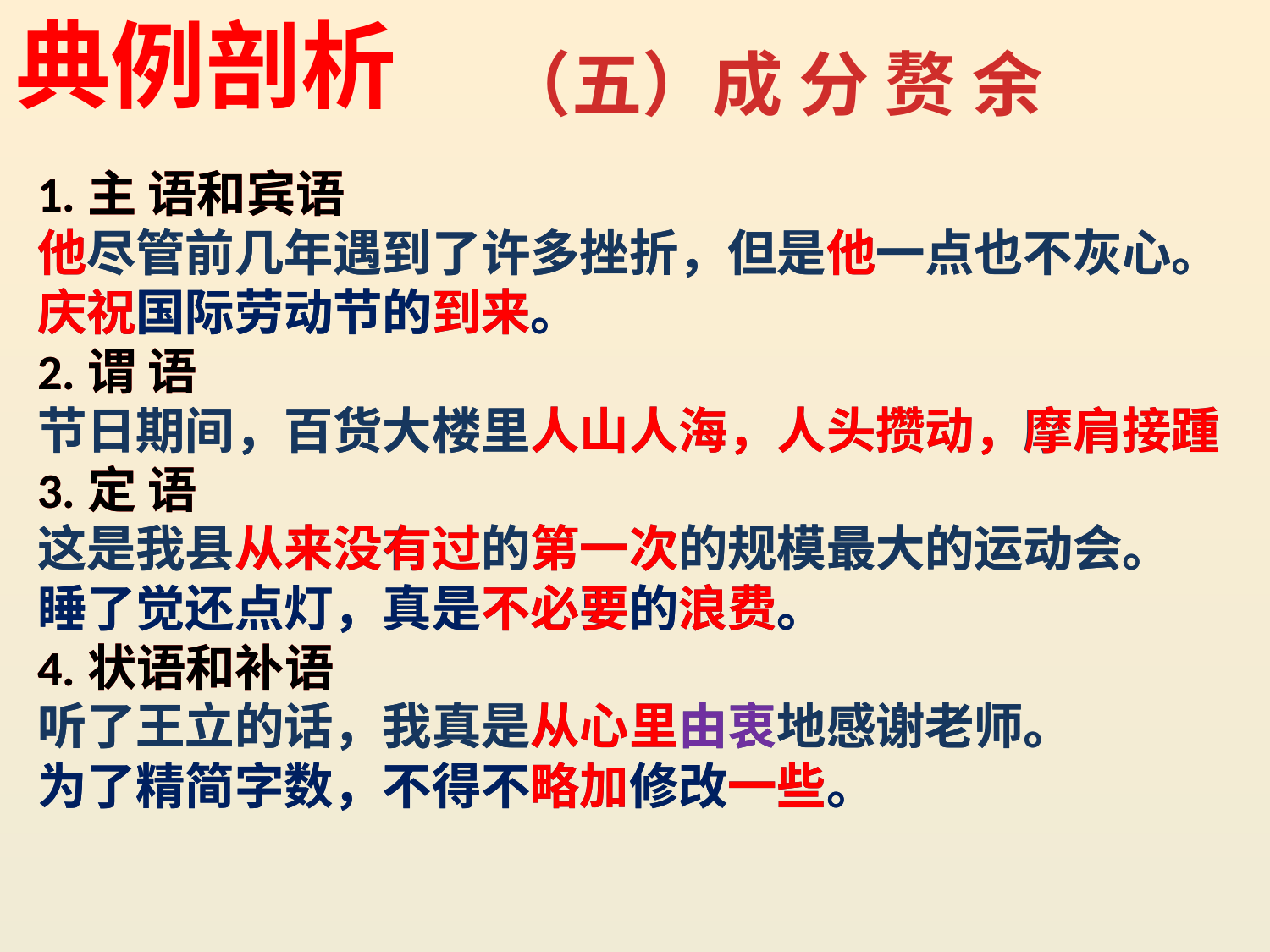

典例剖析
（五）成 分 赘 余
1.主 语和宾语
他尽管前几年遇到了许多挫折，但是他一点也不灰心。
庆祝国际劳动节的到来。
2.谓 语
节日期间，百货大楼里人山人海，人头攒动，摩肩接踵
3.定 语
这是我县从来没有过的第一次的规模最大的运动会。
睡了觉还点灯，真是不必要的浪费。
4.状语和补语
听了王立的话，我真是从心里由衷地感谢老师。
为了精简字数，不得不略加修改一些。
1.主 语和宾语
他尽管前几年遇到了许多挫折，但是他一点也不灰心。
庆祝国际劳动节的到来。
2.谓 语
节日期间，百货大楼里人山人海，人头攒动，摩肩接踵
3.定 语
这是我县从来没有过的第一次的规模最大的运动会。
睡了觉还点灯，真是不必要的浪费。
4.状语和补语
听了王立的话，我真是从心里由衷地感谢老师。
为了精简字数，不得不略加修改一些。